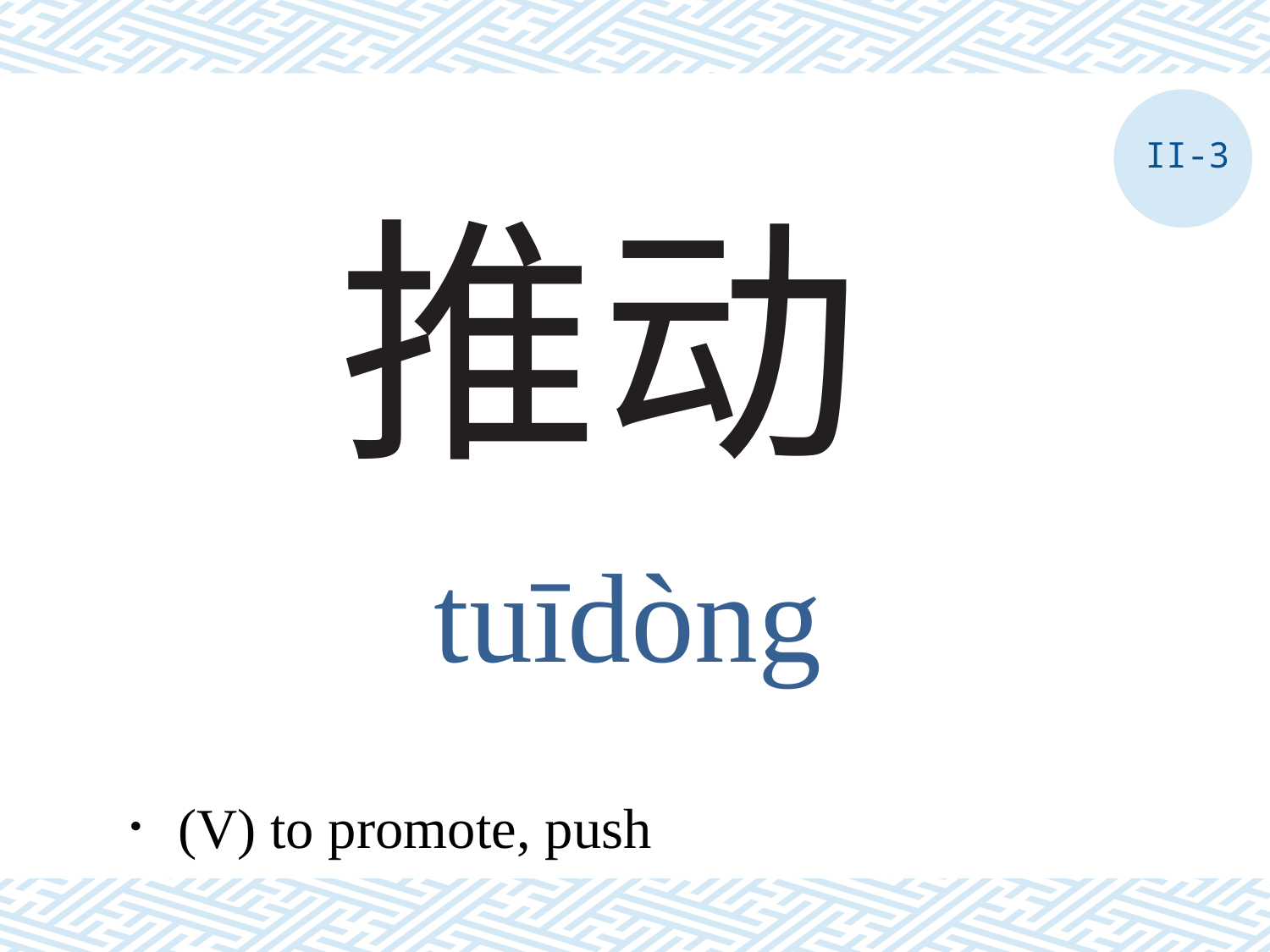

II-3

# 推动
tuīdòng
．(V) to promote, push